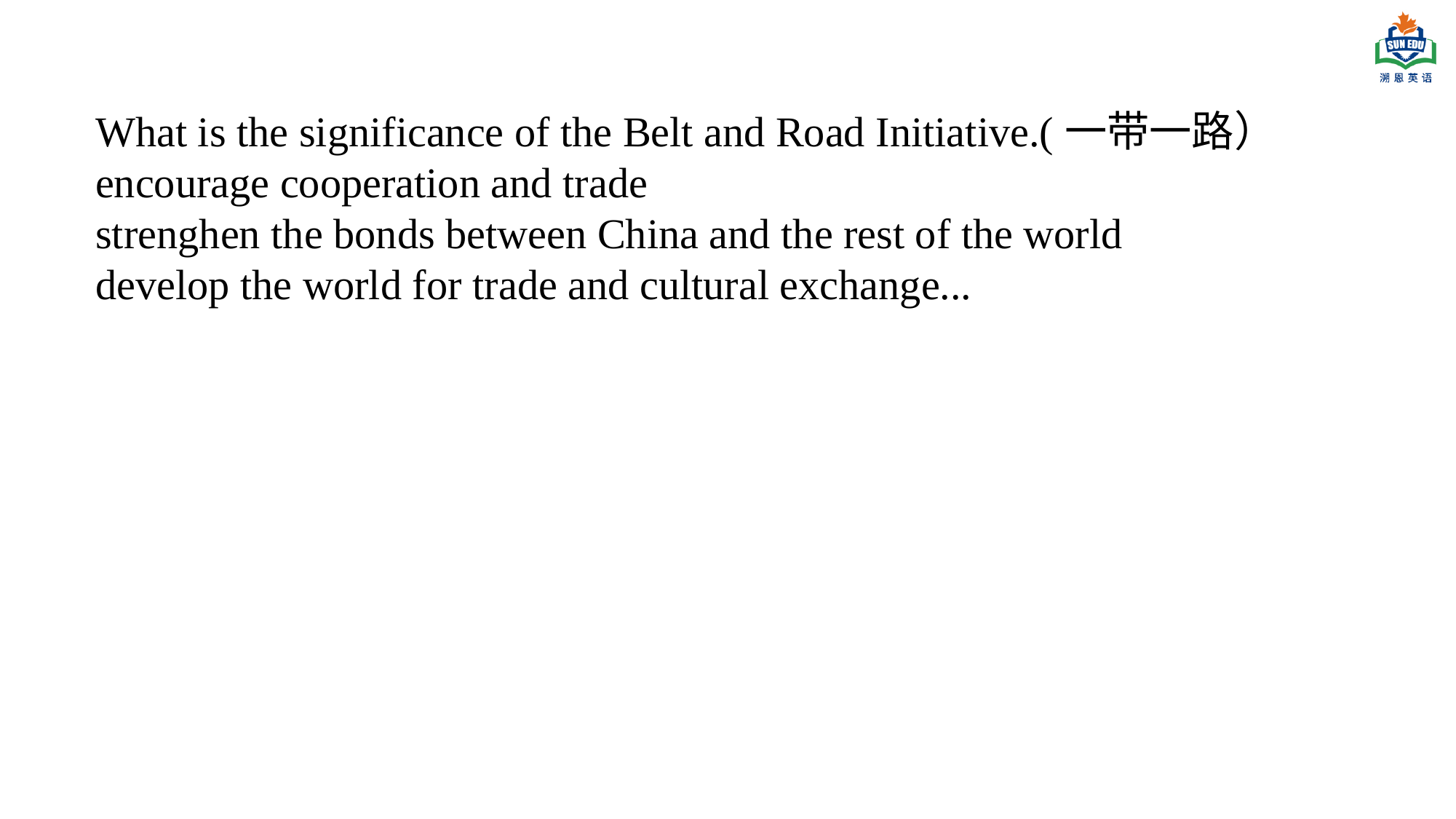

What is the significance of the Belt and Road Initiative.(一带一路）
encourage cooperation and trade
strenghen the bonds between China and the rest of the world
develop the world for trade and cultural exchange...